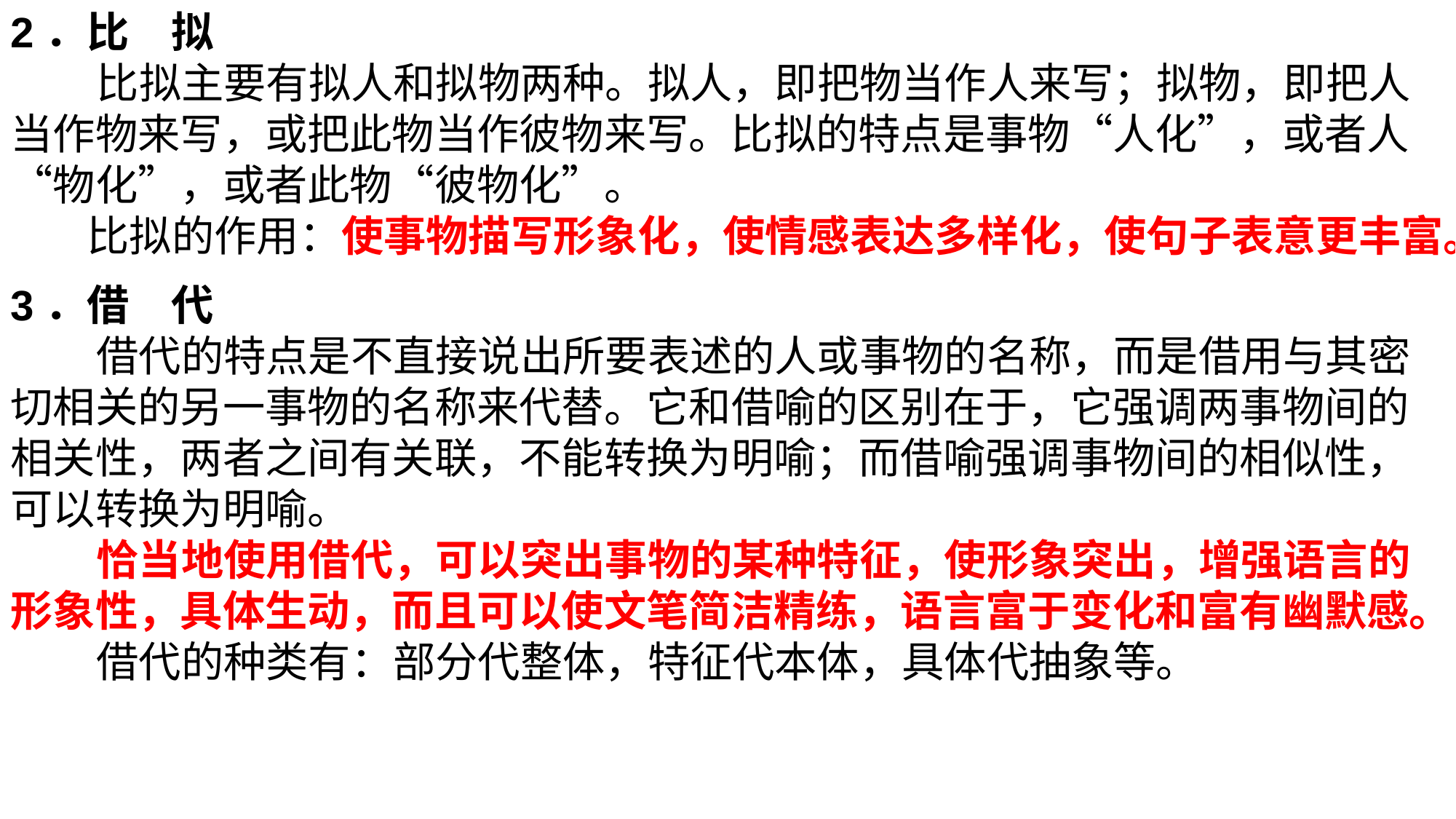

2．比　拟
        比拟主要有拟人和拟物两种。拟人，即把物当作人来写；拟物，即把人当作物来写，或把此物当作彼物来写。比拟的特点是事物“人化”，或者人“物化”，或者此物“彼物化”。
       比拟的作用：使事物描写形象化，使情感表达多样化，使句子表意更丰富。
3．借　代
        借代的特点是不直接说出所要表述的人或事物的名称，而是借用与其密切相关的另一事物的名称来代替。它和借喻的区别在于，它强调两事物间的相关性，两者之间有关联，不能转换为明喻；而借喻强调事物间的相似性，可以转换为明喻。
        恰当地使用借代，可以突出事物的某种特征，使形象突出，增强语言的形象性，具体生动，而且可以使文笔简洁精练，语言富于变化和富有幽默感。
        借代的种类有：部分代整体，特征代本体，具体代抽象等。